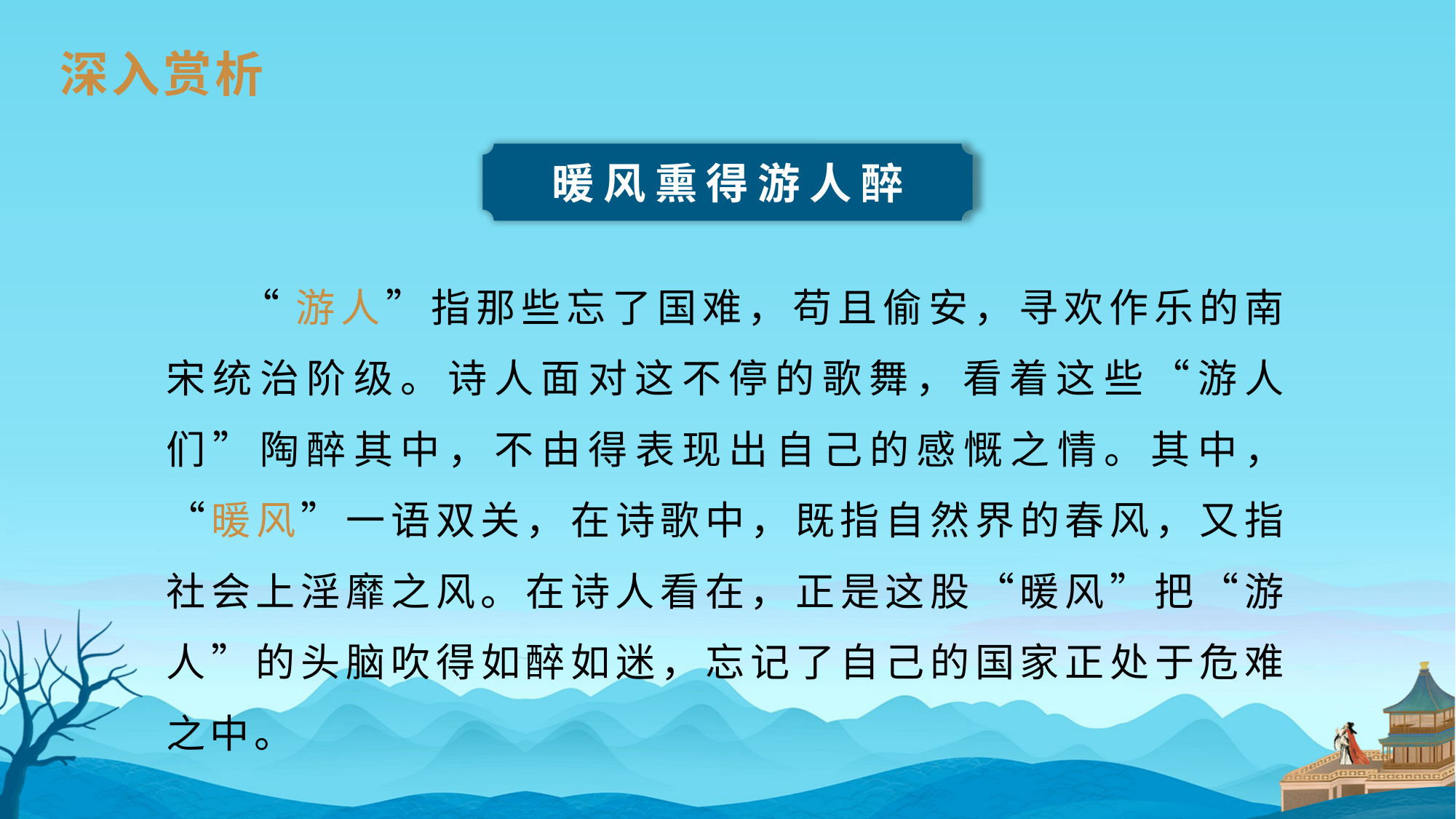

深入赏析

暖风熏得游人醉
     “游人”指那些忘了国难，苟且偷安，寻欢作乐的南宋统治阶级。诗人面对这不停的歌舞，看着这些“游人们”陶醉其中，不由得表现出自己的感慨之情。其中，“暖风”一语双关，在诗歌中，既指自然界的春风，又指社会上淫靡之风。在诗人看在，正是这股“暖风”把“游人”的头脑吹得如醉如迷，忘记了自己的国家正处于危难之中。